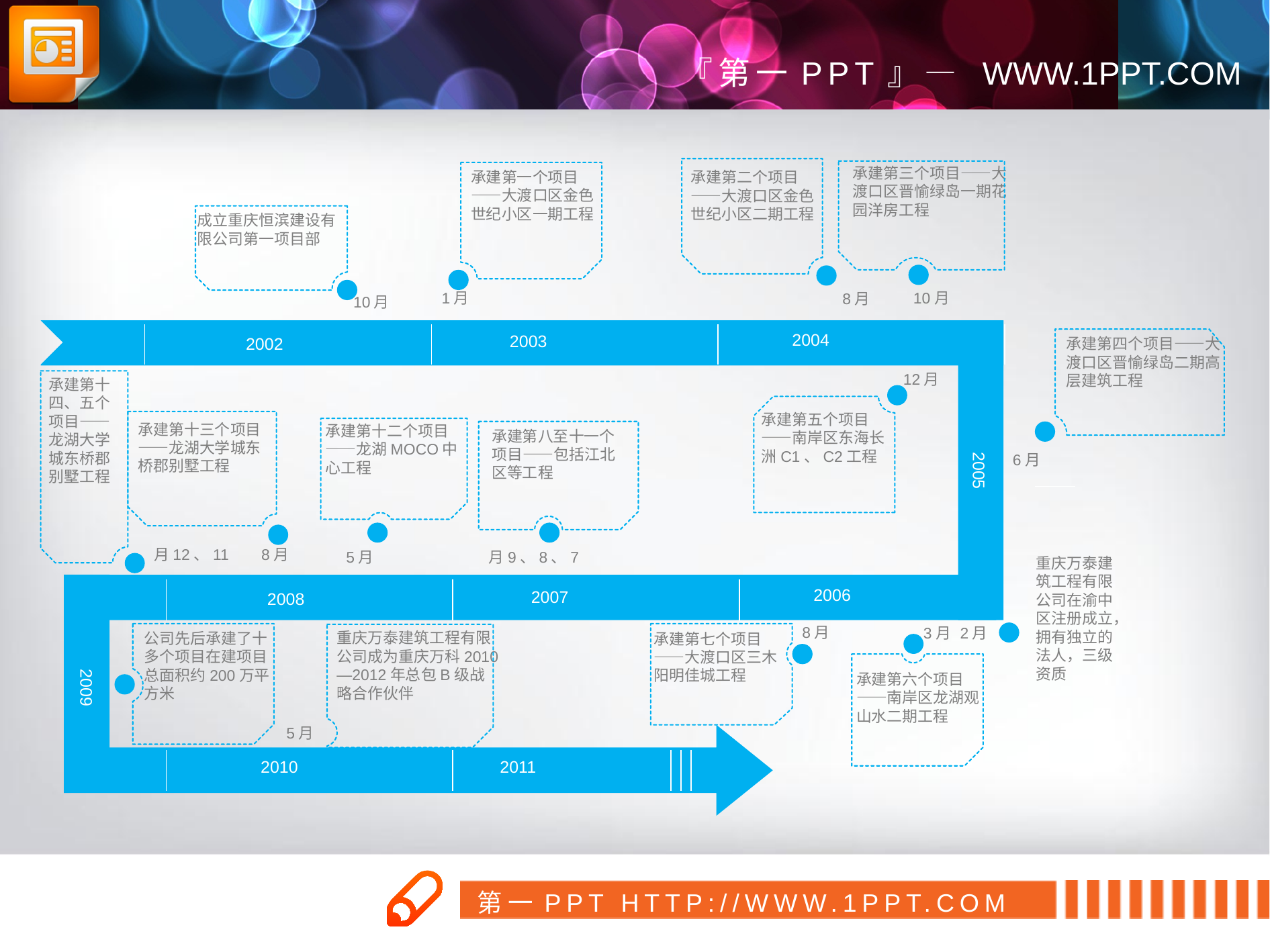

承建第三个项目——大渡口区晋愉绿岛一期花园洋房工程

承建第一个项目——大渡口区金色世纪小区一期工程
承建第二个项目——大渡口区金色世纪小区二期工程
成立重庆恒滨建设有限公司第一项目部

1月
10月
8月
10月

2004
2003
2002

承建第四个项目——大渡口区晋愉绿岛二期高层建筑工程
12月
承建第十四、五个项目——龙湖大学城东桥郡别墅工程

承建第五个项目——南岸区东海长洲C1、C2工程

承建第十三个项目——龙湖大学城东桥郡别墅工程
承建第十二个项目——龙湖MOCO中心工程

承建第八至十一个项目——包括江北区等工程

6月
2005

月12、11
8月
5月
月9、8、7
重庆万泰建筑工程有限公司在渝中区注册成立，拥有独立的法人，三级资质

2006
2007
2008
8月
3月
2月

重庆万泰建筑工程有限公司成为重庆万科2010—2012年总包B级战略合作伙伴

公司先后承建了十多个项目在建项目总面积约200万平方米

承建第七个项目——大渡口区三木阳明佳城工程

承建第六个项目——南岸区龙湖观山水二期工程

2009
5月

2010
2011